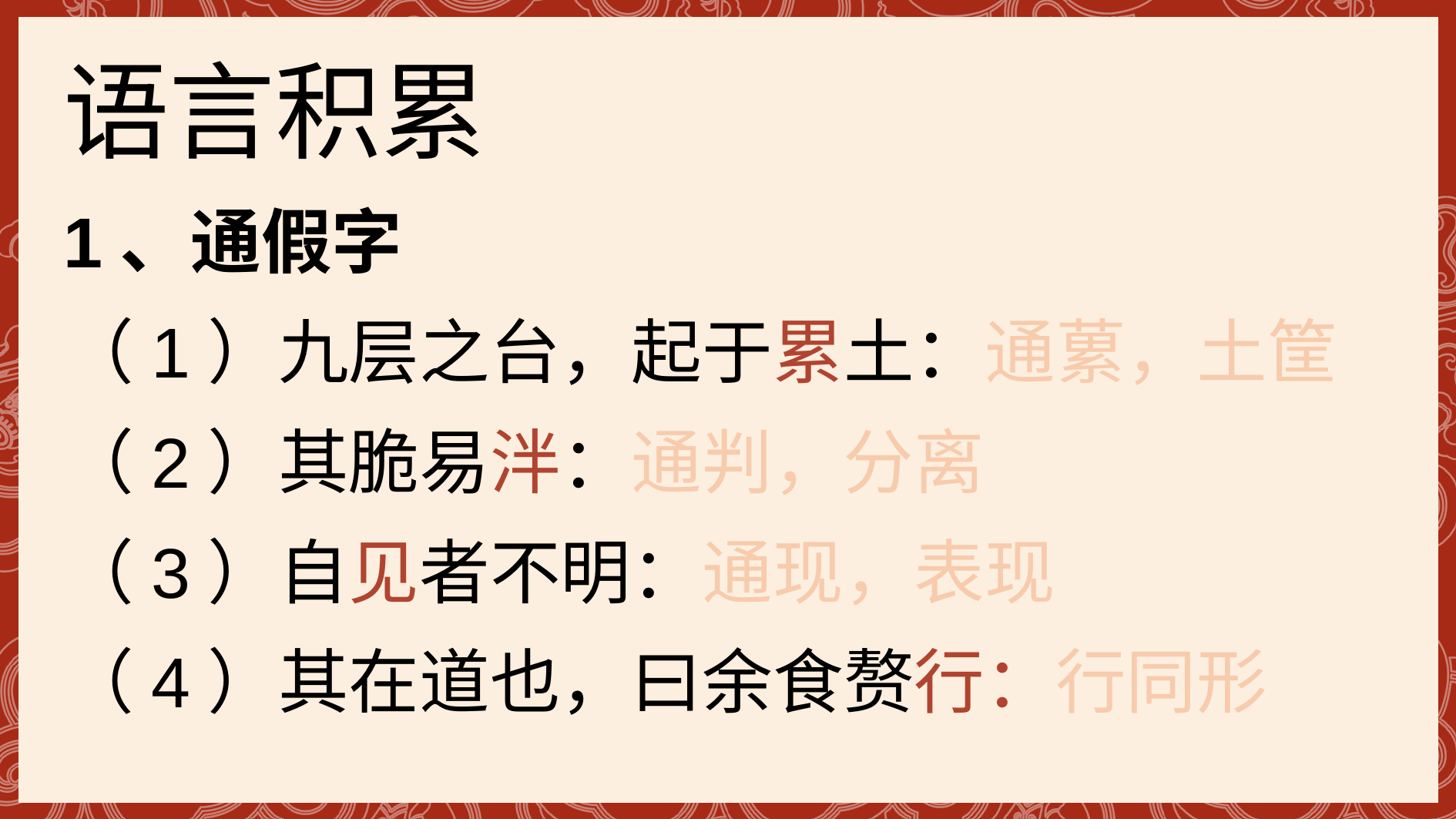

语言积累
1、通假字
（1）九层之台，起于累土：通蔂，土筐
（2）其脆易泮：通判，分离
（3）自见者不明：通现，表现
（4）其在道也，曰余食赘行：行同形